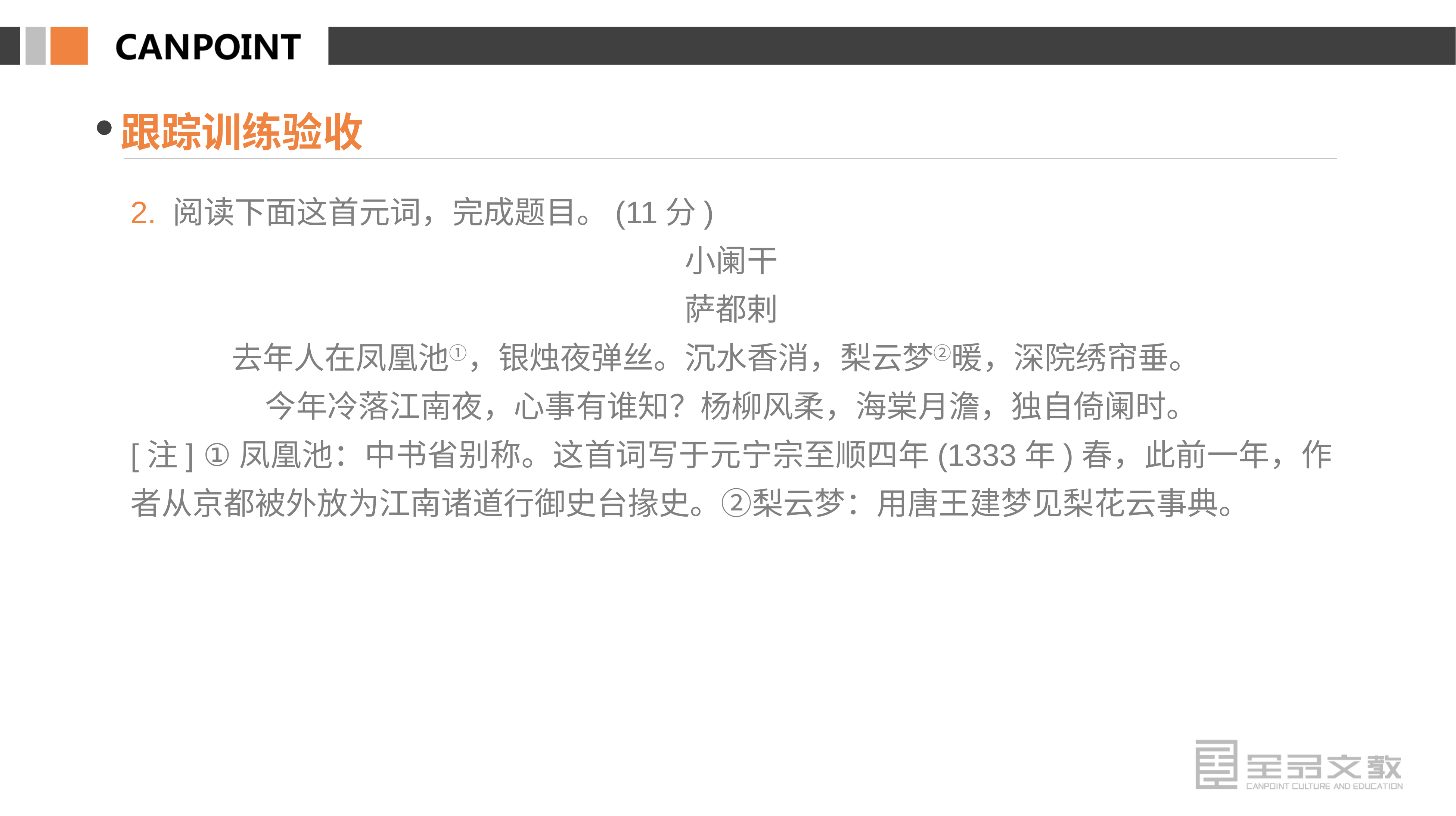

跟踪训练验收

2. 阅读下面这首元词，完成题目。(11分)
小阑干
萨都剌
去年人在凤凰池①，银烛夜弹丝。沉水香消，梨云梦②暖，深院绣帘垂。
今年冷落江南夜，心事有谁知？杨柳风柔，海棠月澹，独自倚阑时。
[注] ①凤凰池：中书省别称。这首词写于元宁宗至顺四年(1333年)春，此前一年，作者从京都被外放为江南诸道行御史台掾史。②梨云梦：用唐王建梦见梨花云事典。